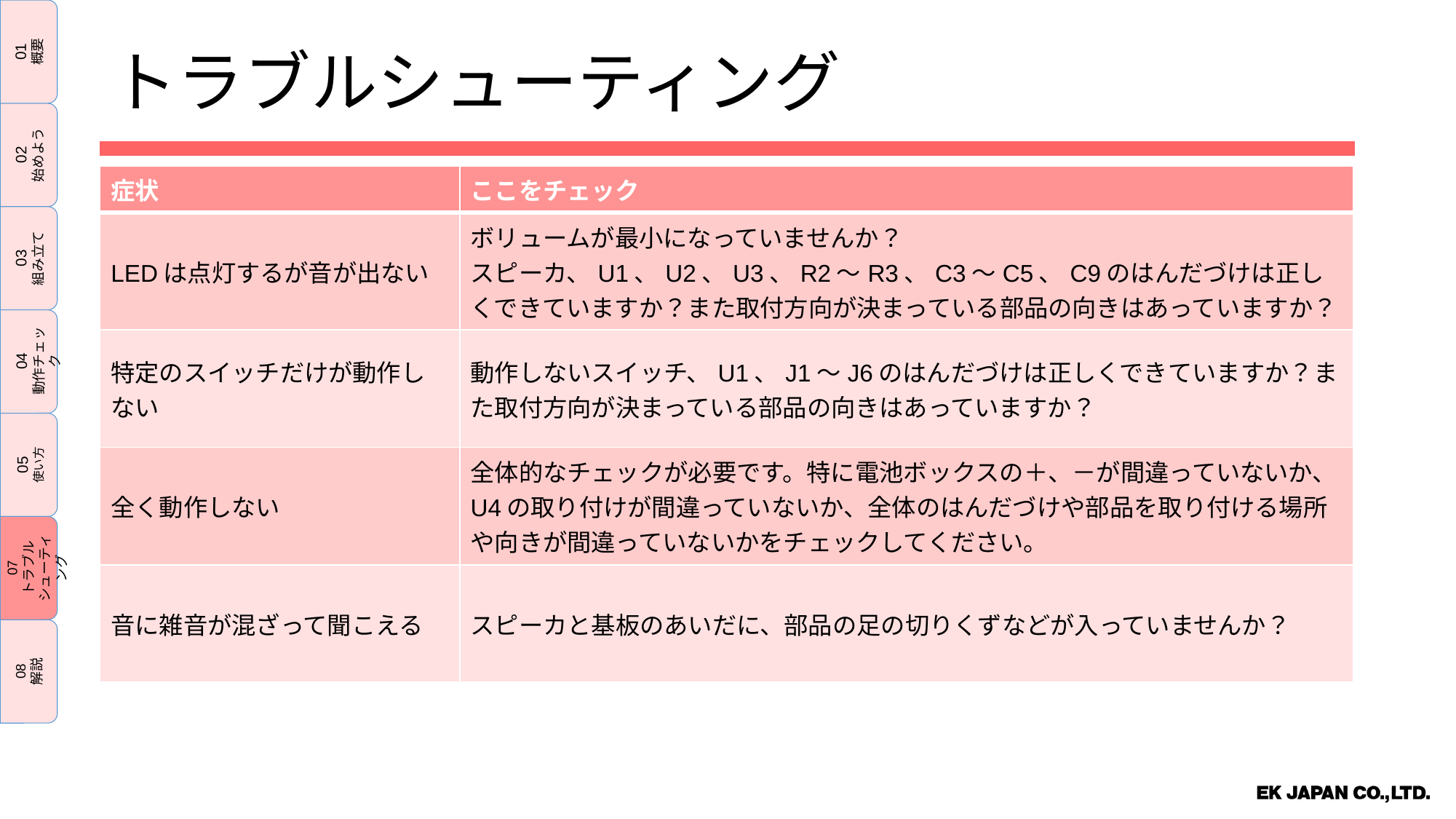

01
概要

02
始めよう

03
組み立て

04
動作チェック

05
使い方
07
トラブル
シューティング

08
解説
トラブルシューティング
| 症状 | ここをチェック |
| --- | --- |
| LEDは点灯するが音が出ない | ボリュームが最小になっていませんか？ スピーカ、U1、U2、U3、R2～R3、C3～C5、C9のはんだづけは正しくできていますか？また取付方向が決まっている部品の向きはあっていますか？ |
| 特定のスイッチだけが動作しない | 動作しないスイッチ、U1、J1～J6のはんだづけは正しくできていますか？また取付方向が決まっている部品の向きはあっていますか？ |
| 全く動作しない | 全体的なチェックが必要です。特に電池ボックスの＋、－が間違っていないか、U4の取り付けが間違っていないか、全体のはんだづけや部品を取り付ける場所や向きが間違っていないかをチェックしてください。 |
| 音に雑音が混ざって聞こえる | スピーカと基板のあいだに、部品の足の切りくずなどが入っていませんか？ |